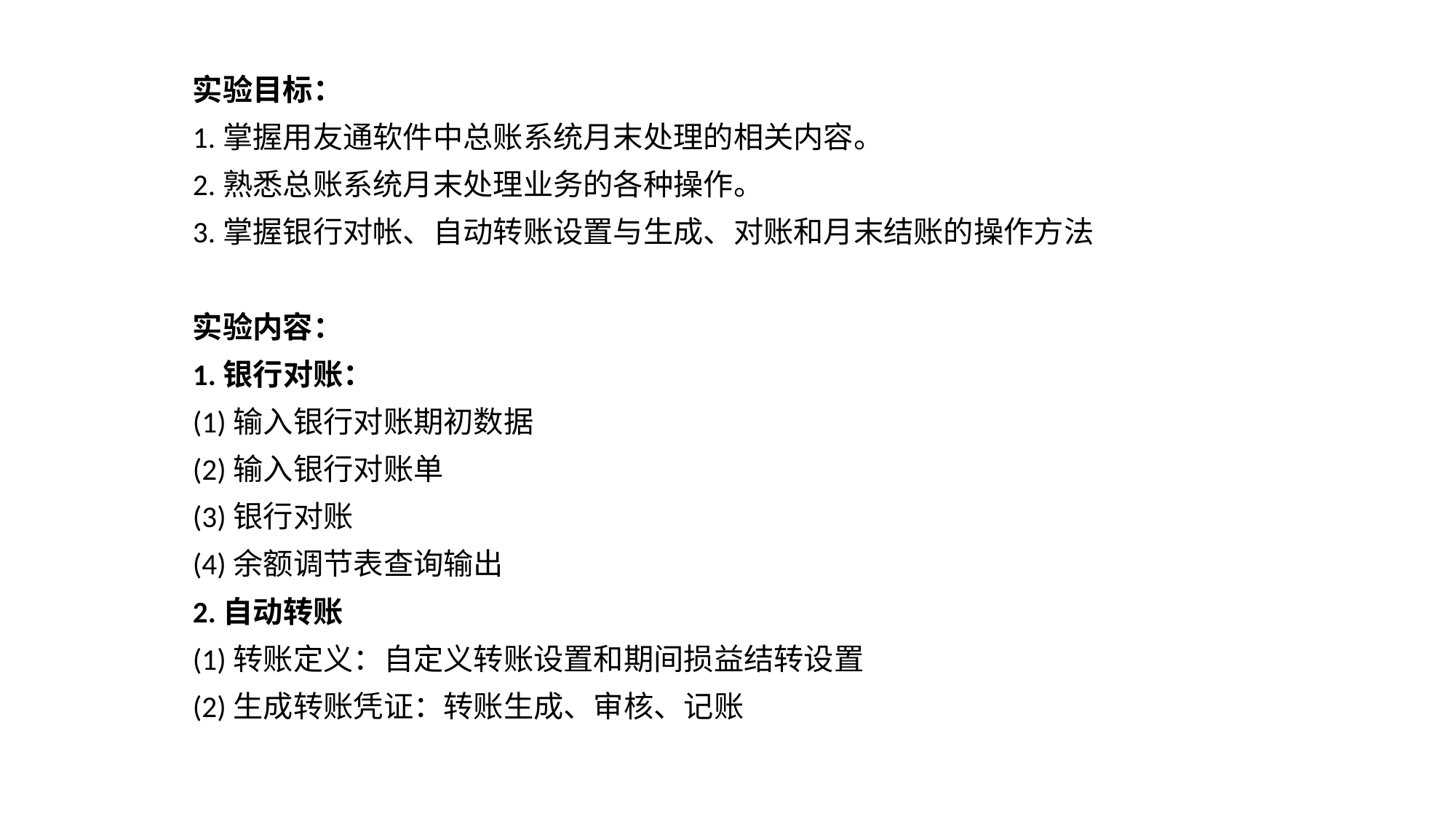

实验目标：
1.掌握用友通软件中总账系统月末处理的相关内容。
2.熟悉总账系统月末处理业务的各种操作。
3.掌握银行对帐、自动转账设置与生成、对账和月末结账的操作方法

实验内容：
1.银行对账：
(1)输入银行对账期初数据
(2)输入银行对账单
(3)银行对账
(4)余额调节表查询输出
2.自动转账
(1)转账定义：自定义转账设置和期间损益结转设置
(2)生成转账凭证：转账生成、审核、记账